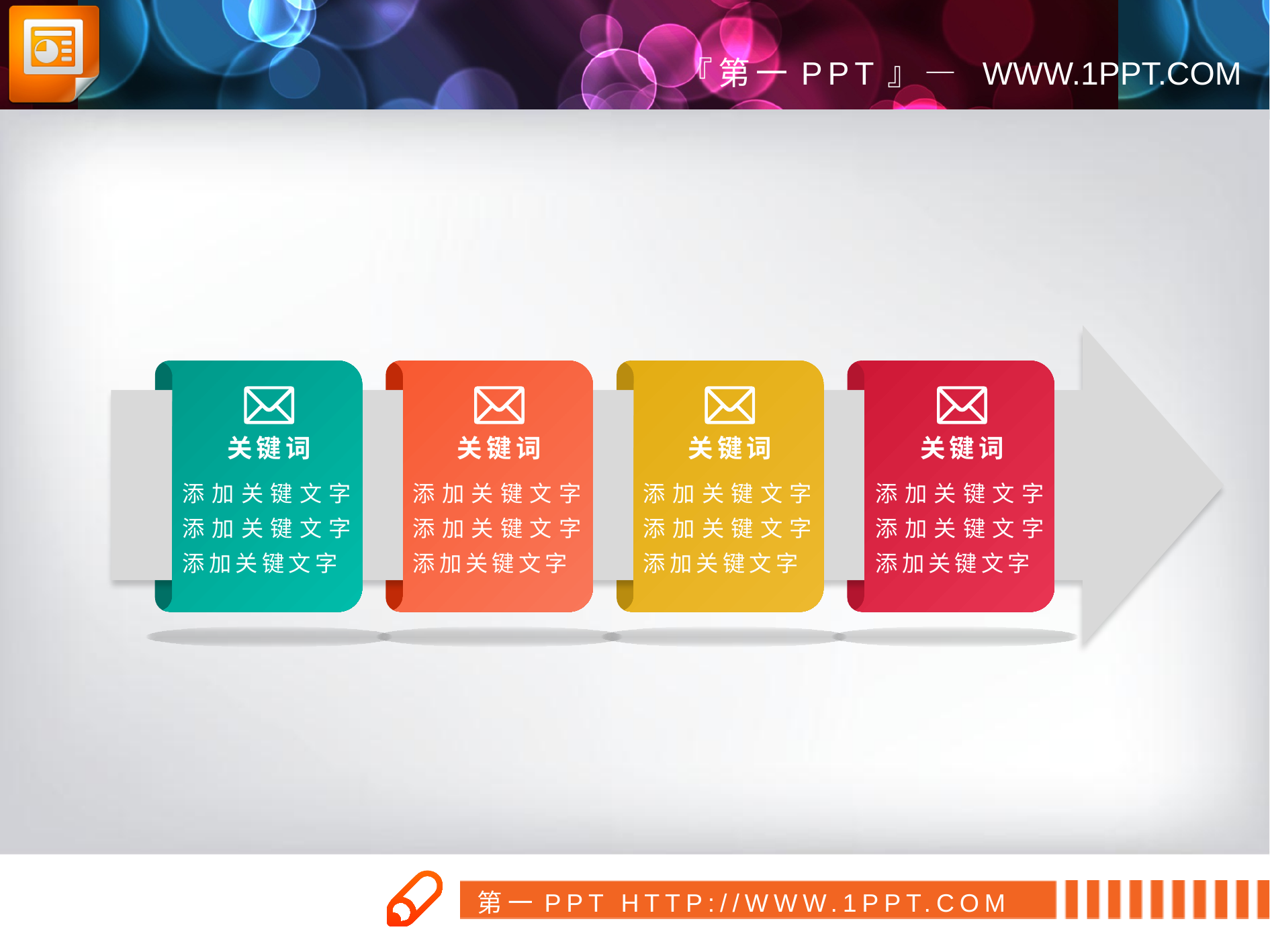

关键词
添加关键文字添加关键文字添加关键文字

关键词
添加关键文字添加关键文字添加关键文字

关键词
添加关键文字添加关键文字添加关键文字

关键词
添加关键文字添加关键文字添加关键文字